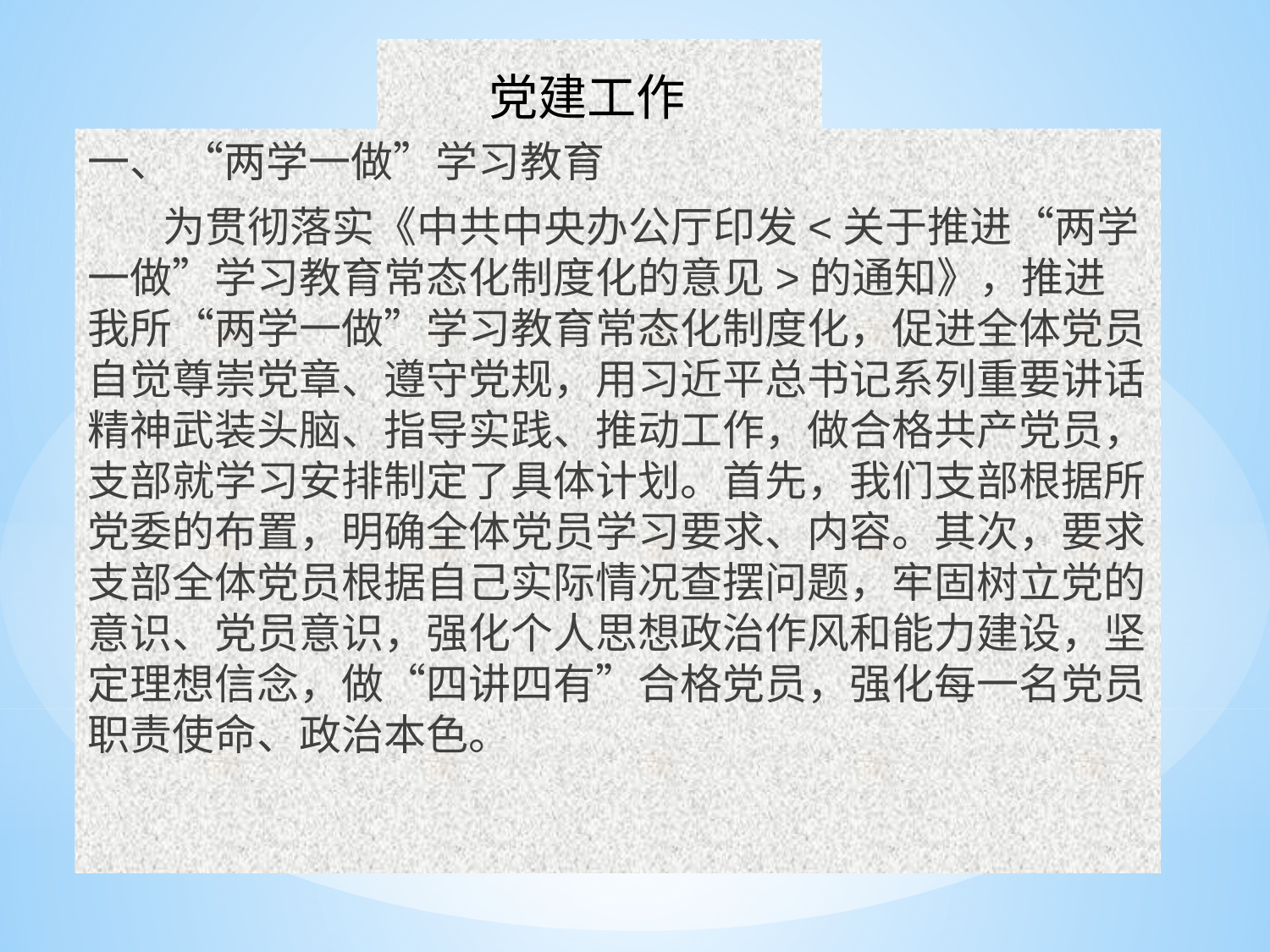

#
党建工作
一、 “两学一做”学习教育
为贯彻落实《中共中央办公厅印发<关于推进“两学一做”学习教育常态化制度化的意见>的通知》，推进我所“两学一做”学习教育常态化制度化，促进全体党员自觉尊崇党章、遵守党规，用习近平总书记系列重要讲话精神武装头脑、指导实践、推动工作，做合格共产党员，支部就学习安排制定了具体计划。首先，我们支部根据所党委的布置，明确全体党员学习要求、内容。其次，要求支部全体党员根据自己实际情况查摆问题，牢固树立党的意识、党员意识，强化个人思想政治作风和能力建设，坚定理想信念，做“四讲四有”合格党员，强化每一名党员职责使命、政治本色。